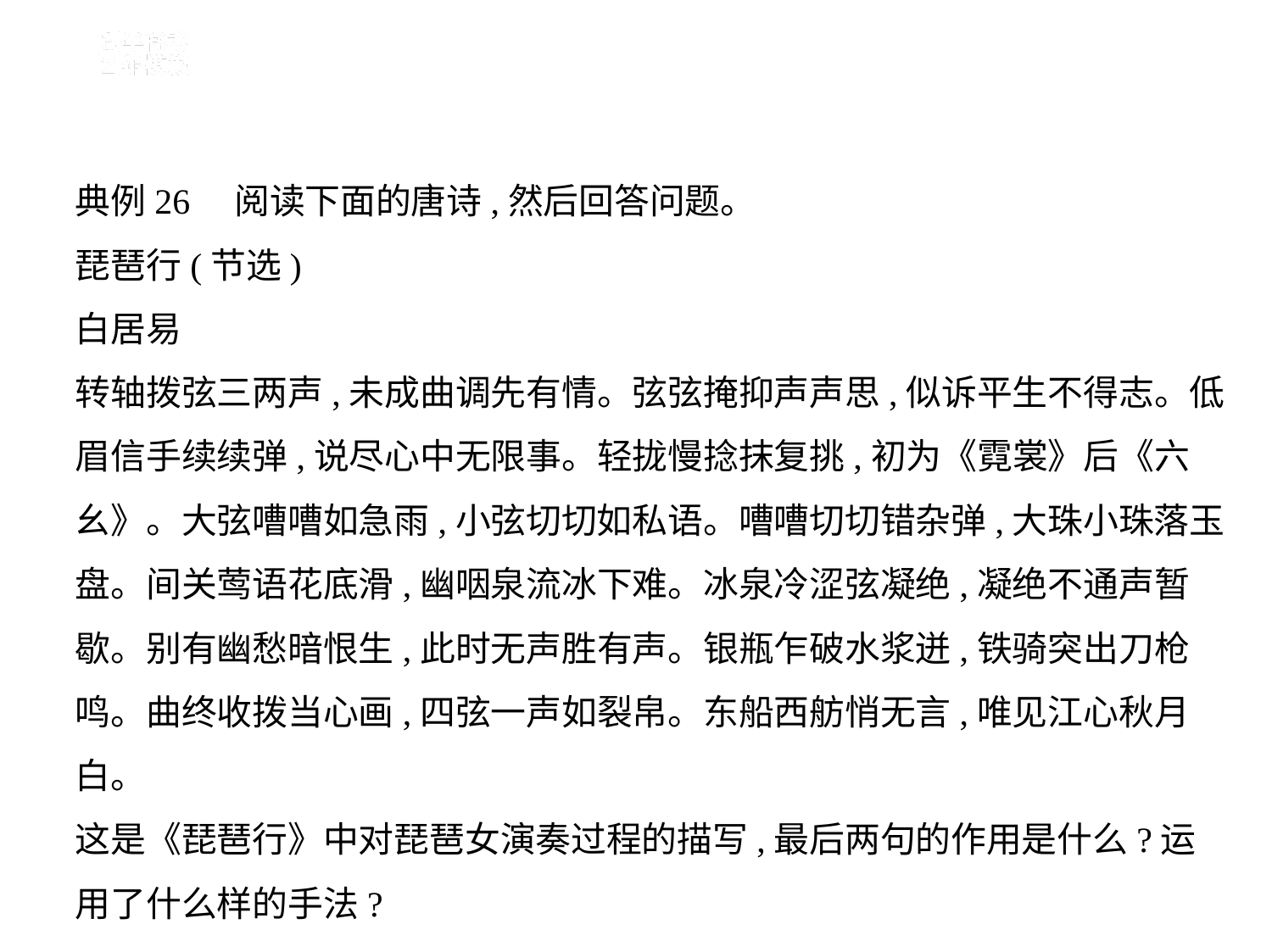

典例26　阅读下面的唐诗,然后回答问题。
琵琶行(节选)
白居易
转轴拨弦三两声,未成曲调先有情。弦弦掩抑声声思,似诉平生不得志。低
眉信手续续弹,说尽心中无限事。轻拢慢捻抹复挑,初为《霓裳》后《六
幺》。大弦嘈嘈如急雨,小弦切切如私语。嘈嘈切切错杂弹,大珠小珠落玉
盘。间关莺语花底滑,幽咽泉流冰下难。冰泉冷涩弦凝绝,凝绝不通声暂
歇。别有幽愁暗恨生,此时无声胜有声。银瓶乍破水浆迸,铁骑突出刀枪
鸣。曲终收拨当心画,四弦一声如裂帛。东船西舫悄无言,唯见江心秋月
白。
这是《琵琶行》中对琵琶女演奏过程的描写,最后两句的作用是什么?运
用了什么样的手法?